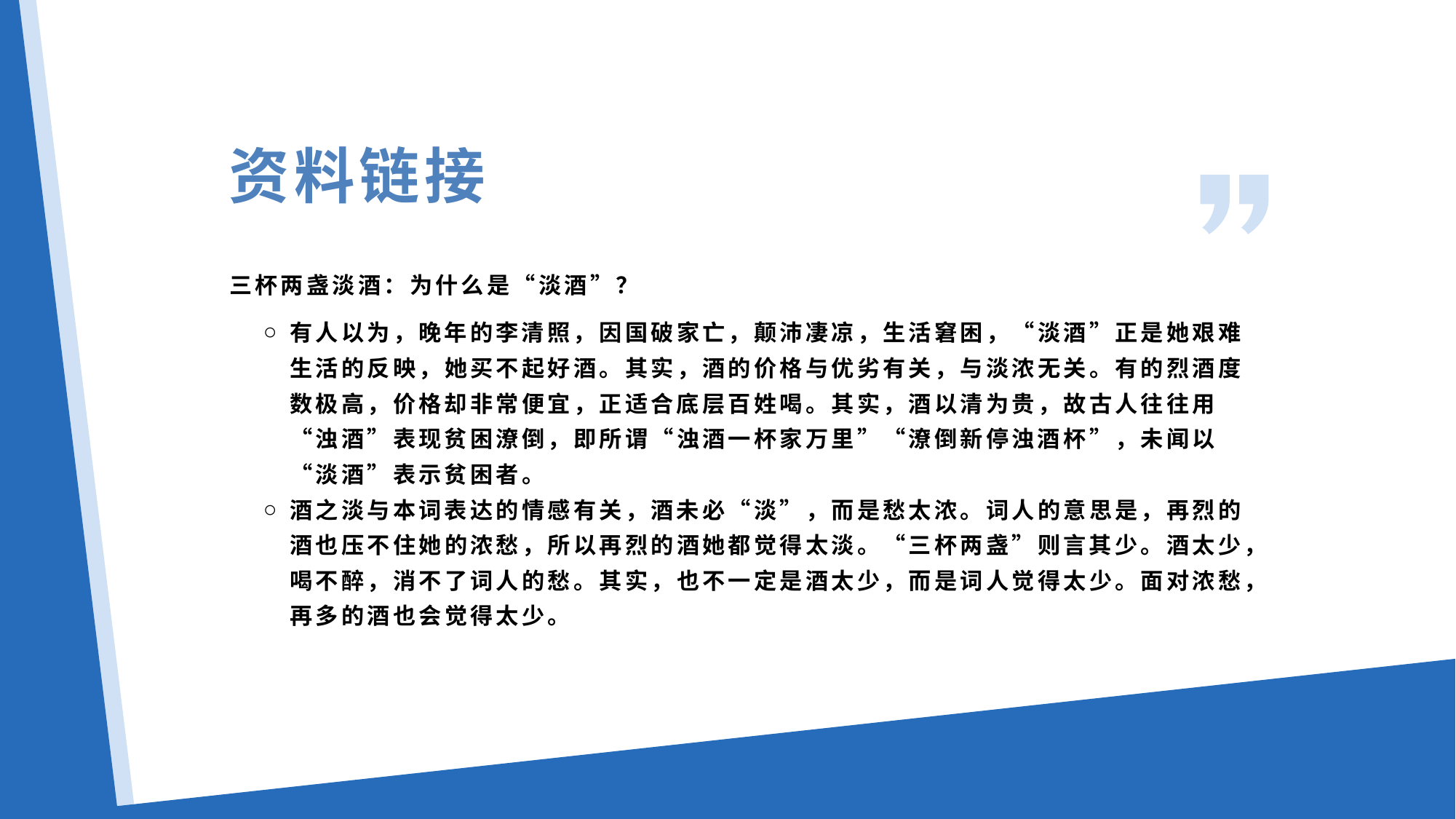

资料链接

三杯两盏淡酒：为什么是“淡酒”？
有人以为，晚年的李清照，因国破家亡，颠沛凄凉，生活窘困，“淡酒”正是她艰难生活的反映，她买不起好酒。其实，酒的价格与优劣有关，与淡浓无关。有的烈酒度数极高，价格却非常便宜，正适合底层百姓喝。其实，酒以清为贵，故古人往往用“浊酒”表现贫困潦倒，即所谓“浊酒一杯家万里”“潦倒新停浊酒杯”，未闻以“淡酒”表示贫困者。
酒之淡与本词表达的情感有关，酒未必“淡”，而是愁太浓。词人的意思是，再烈的酒也压不住她的浓愁，所以再烈的酒她都觉得太淡。“三杯两盏”则言其少。酒太少，喝不醉，消不了词人的愁。其实，也不一定是酒太少，而是词人觉得太少。面对浓愁，再多的酒也会觉得太少。